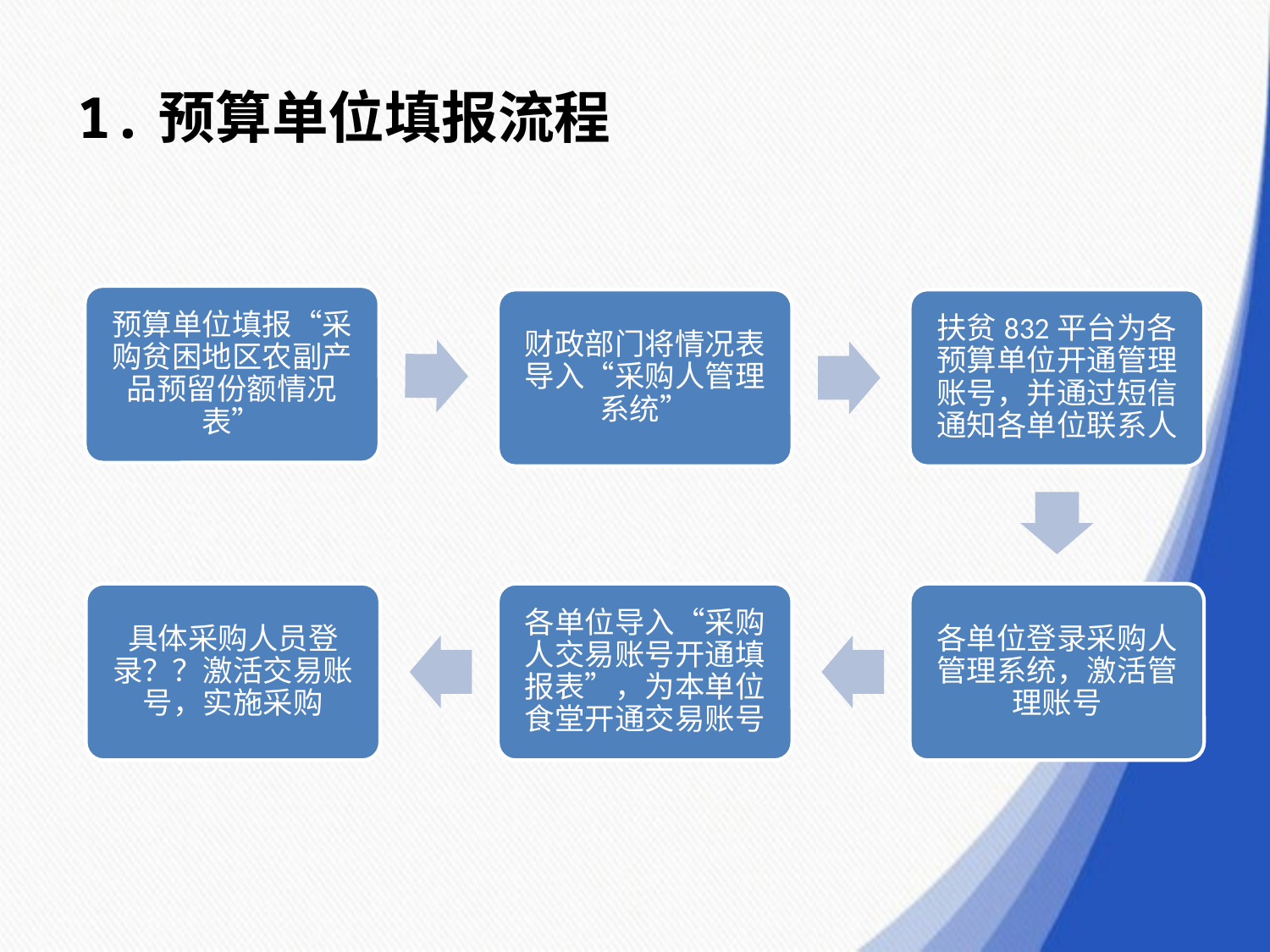

# 1.预算单位填报流程

预算单位填报“采购贫困地区农副产品预留份额情况表”

财政部门将情况表导入“采购人管理系统”

扶贫832平台为各预算单位开通管理账号，并通过短信通知各单位联系人

各单位登录采购人管理系统，激活管理账号

各单位导入“采购人交易账号开通填报表”，为本单位食堂开通交易账号

具体采购人员登录？？激活交易账号，实施采购